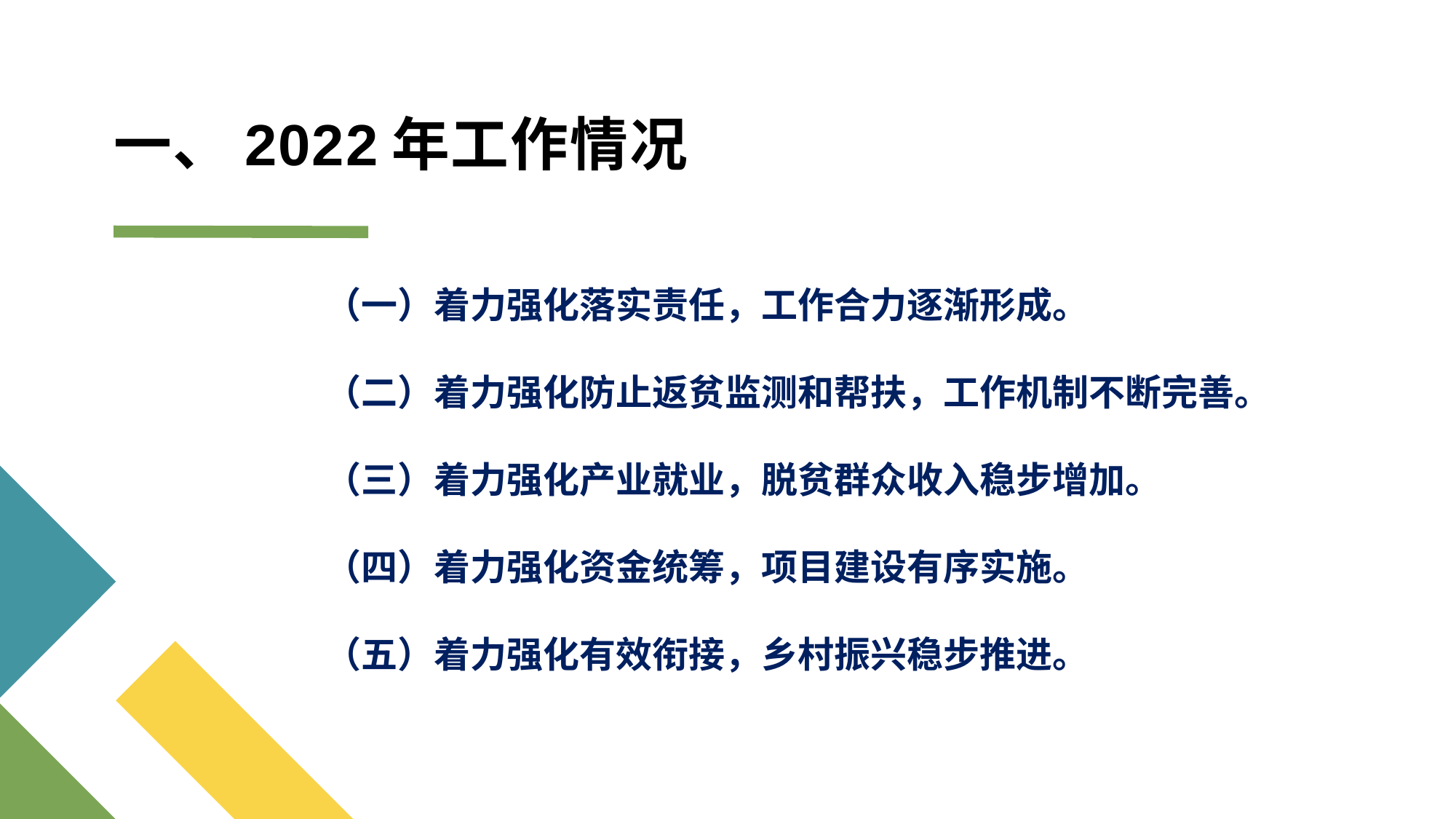

# 一、2022年工作情况
（一）着力强化落实责任，工作合力逐渐形成。

（二）着力强化防止返贫监测和帮扶，工作机制不断完善。

（三）着力强化产业就业，脱贫群众收入稳步增加。

（四）着力强化资金统筹，项目建设有序实施。

（五）着力强化有效衔接，乡村振兴稳步推进。